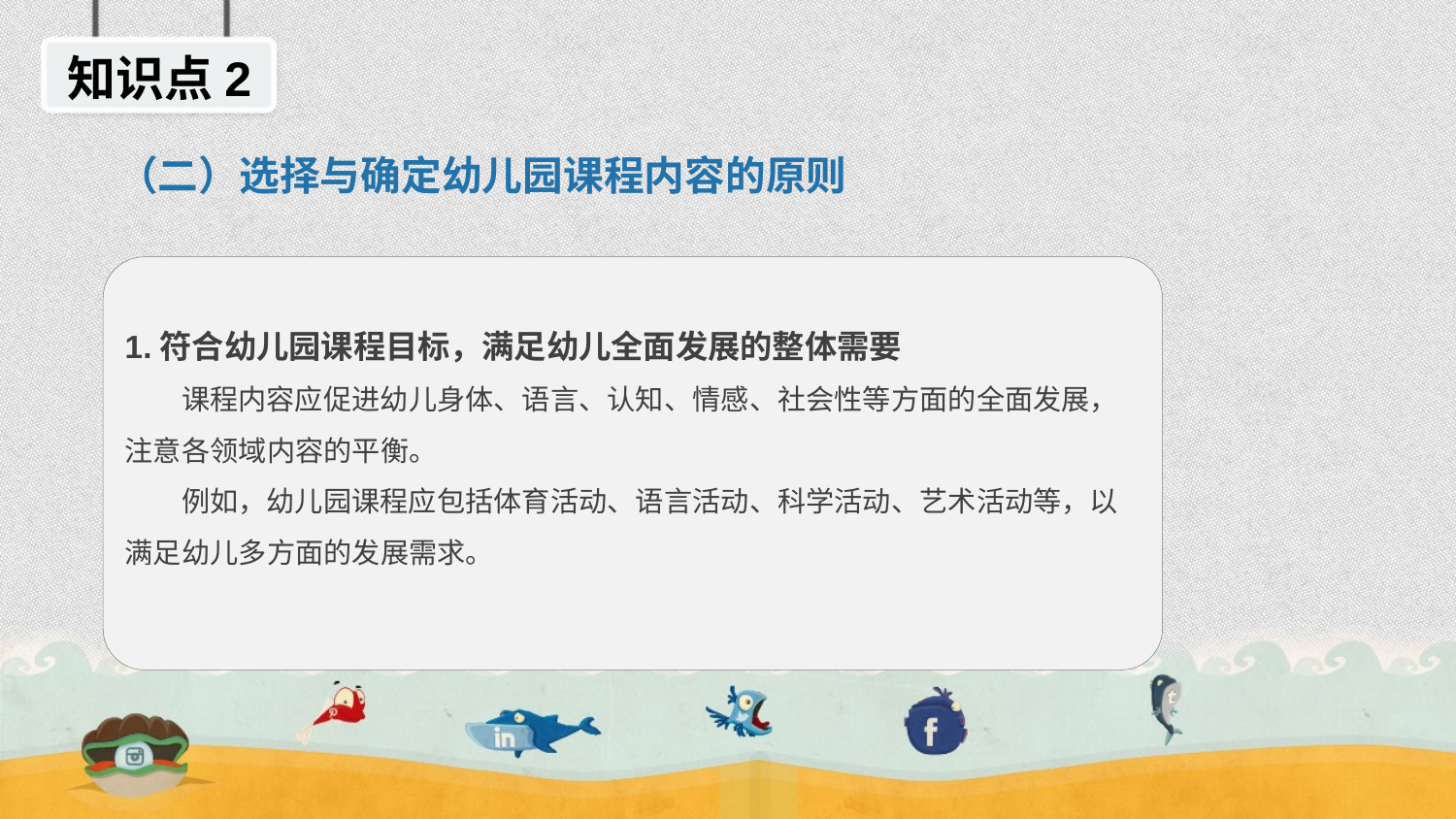

知识点2
（二）选择与确定幼儿园课程内容的原则
1.符合幼儿园课程目标，满足幼儿全面发展的整体需要
课程内容应促进幼儿身体、语言、认知、情感、社会性等方面的全面发展，注意各领域内容的平衡。
例如，幼儿园课程应包括体育活动、语言活动、科学活动、艺术活动等，以满足幼儿多方面的发展需求。